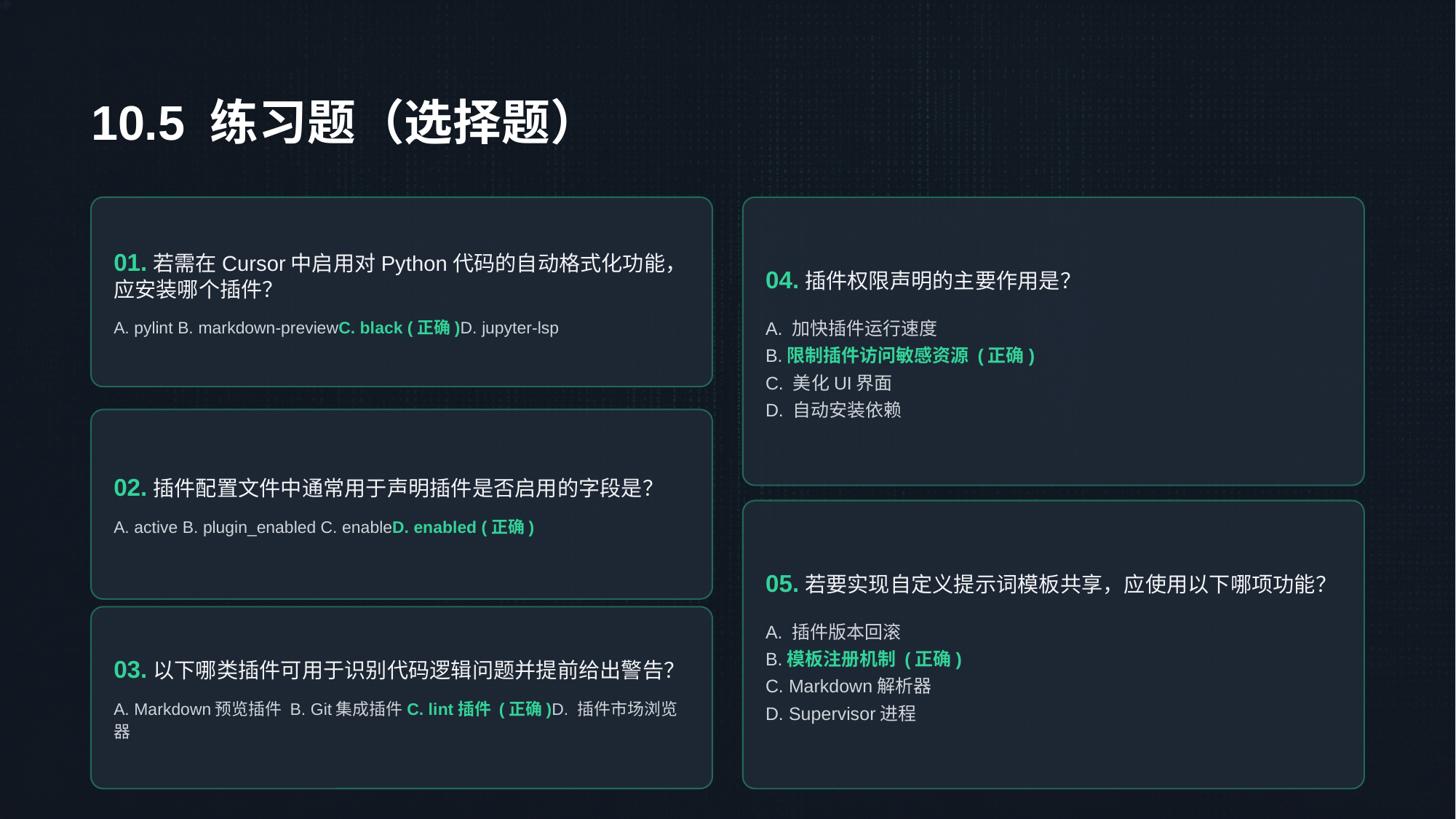

10.5 练习题（选择题）

01.若需在Cursor中启用对Python代码的自动格式化功能，应安装哪个插件？
A. pylint B. markdown-previewC. black (正确)D. jupyter-lsp
04.插件权限声明的主要作用是？
A. 加快插件运行速度
B.限制插件访问敏感资源 (正确)
C. 美化UI界面
D. 自动安装依赖

02.插件配置文件中通常用于声明插件是否启用的字段是？
A. active B. plugin_enabled C. enableD. enabled (正确)

05.若要实现自定义提示词模板共享，应使用以下哪项功能？
A. 插件版本回滚
B.模板注册机制 (正确)
C. Markdown解析器
D. Supervisor进程

03.以下哪类插件可用于识别代码逻辑问题并提前给出警告？
A. Markdown预览插件 B. Git集成插件C. lint插件 (正确)D. 插件市场浏览器